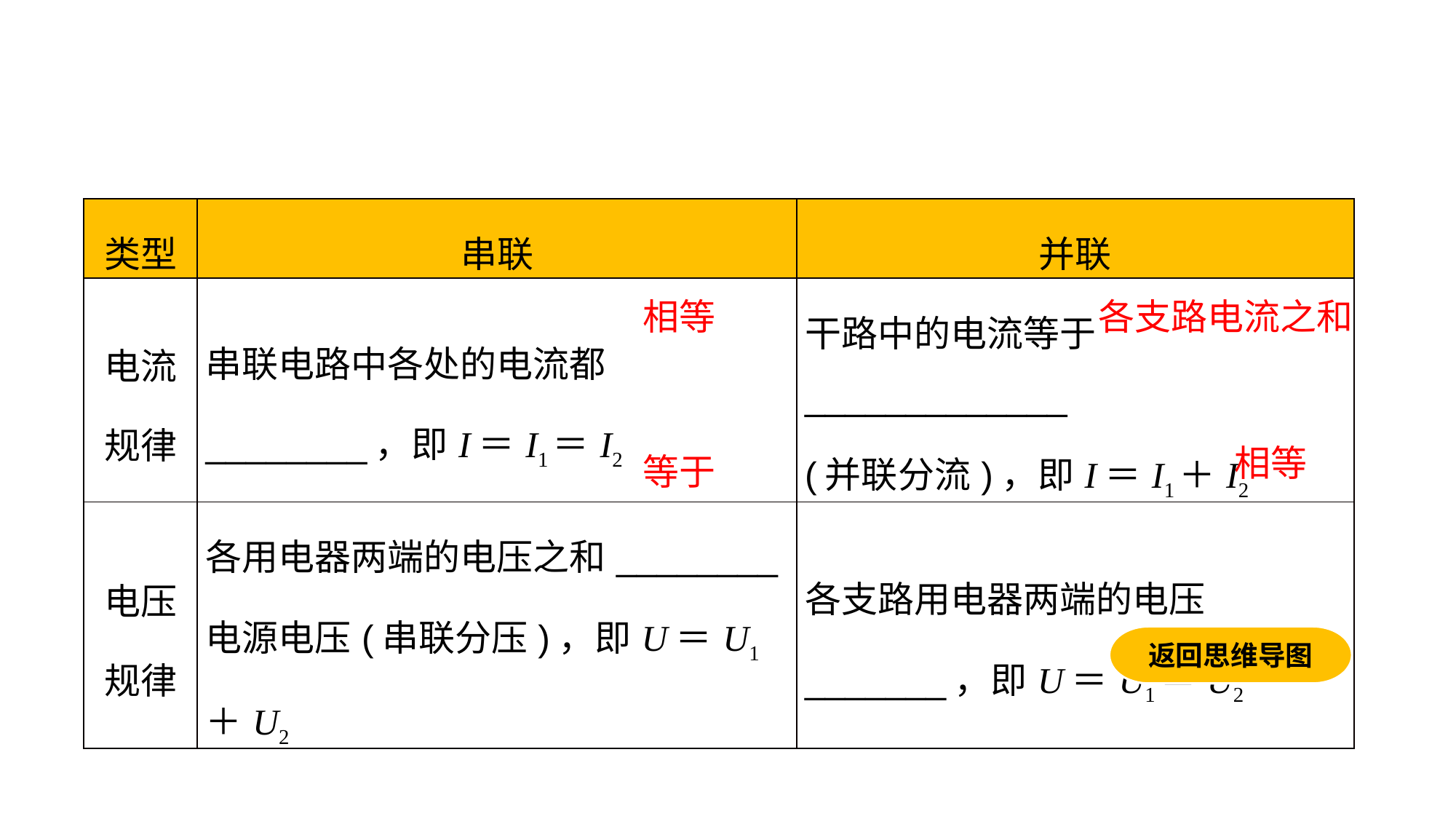

| 类型 | 串联 | 并联 |
| --- | --- | --- |
| 电流规律 | 串联电路中各处的电流都\_\_\_\_\_\_\_\_，即I＝I1＝I2 | 干路中的电流等于\_\_\_\_\_\_\_\_\_\_\_\_\_ (并联分流)，即I＝I1＋I2 |
| 电压规律 | 各用电器两端的电压之和\_\_\_\_\_\_\_\_电源电压(串联分压)，即U＝U1＋U2 | 各支路用电器两端的电压\_\_\_\_\_\_\_，即U＝U1＝U2 |
相等
各支路电流之和
相等
等于
返回思维导图